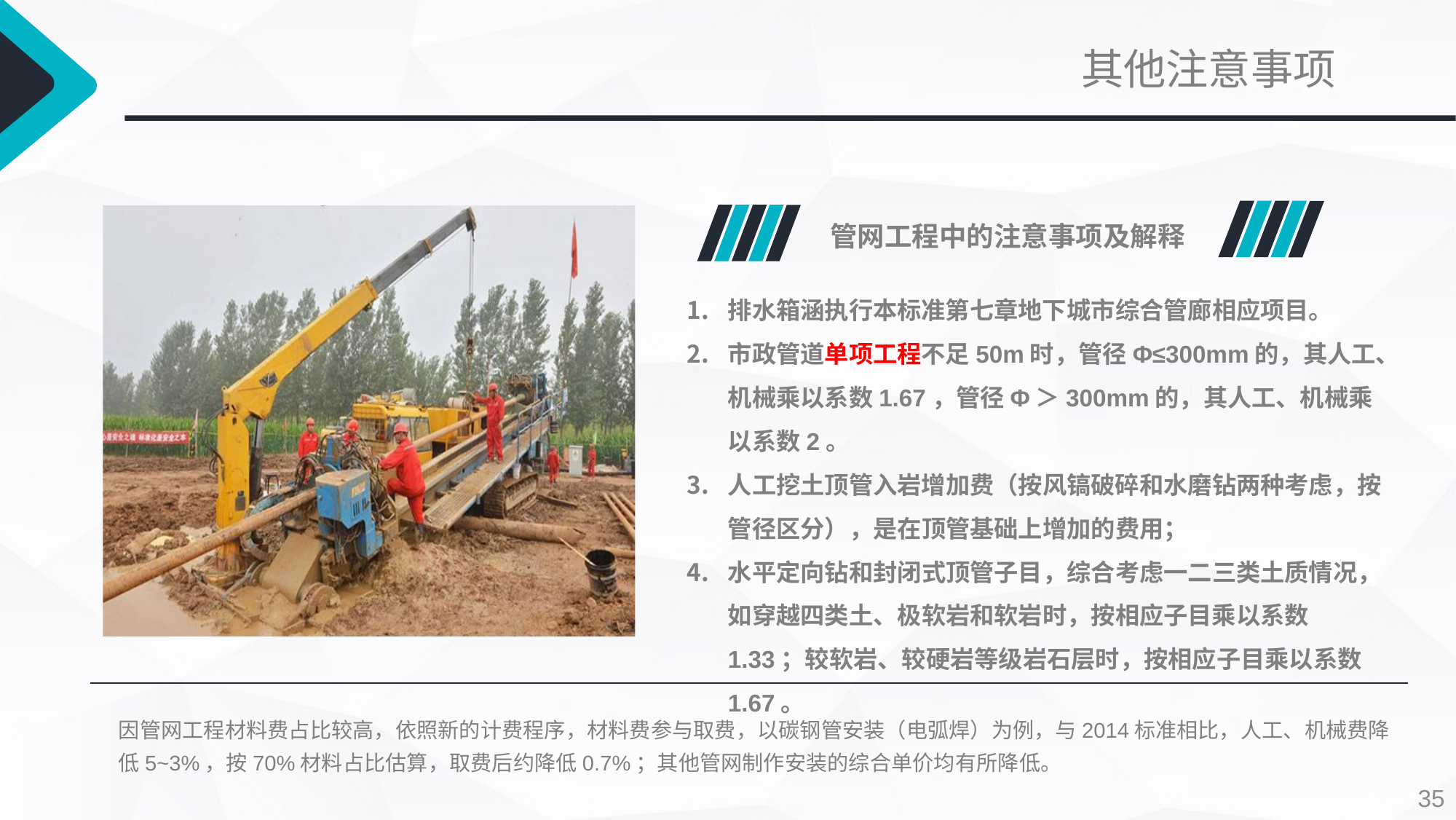

其他注意事项

管网工程中的注意事项及解释
排水箱涵执行本标准第七章地下城市综合管廊相应项目。
市政管道单项工程不足50m时，管径Φ≤300mm的，其人工、机械乘以系数1.67，管径Φ＞300mm的，其人工、机械乘以系数2。
人工挖土顶管入岩增加费（按风镐破碎和水磨钻两种考虑，按管径区分），是在顶管基础上增加的费用；
水平定向钻和封闭式顶管子目，综合考虑一二三类土质情况，如穿越四类土、极软岩和软岩时，按相应子目乘以系数1.33；较软岩、较硬岩等级岩石层时，按相应子目乘以系数1.67。

因管网工程材料费占比较高，依照新的计费程序，材料费参与取费，以碳钢管安装（电弧焊）为例，与2014标准相比，人工、机械费降低5~3%，按70%材料占比估算，取费后约降低0.7%；其他管网制作安装的综合单价均有所降低。
35